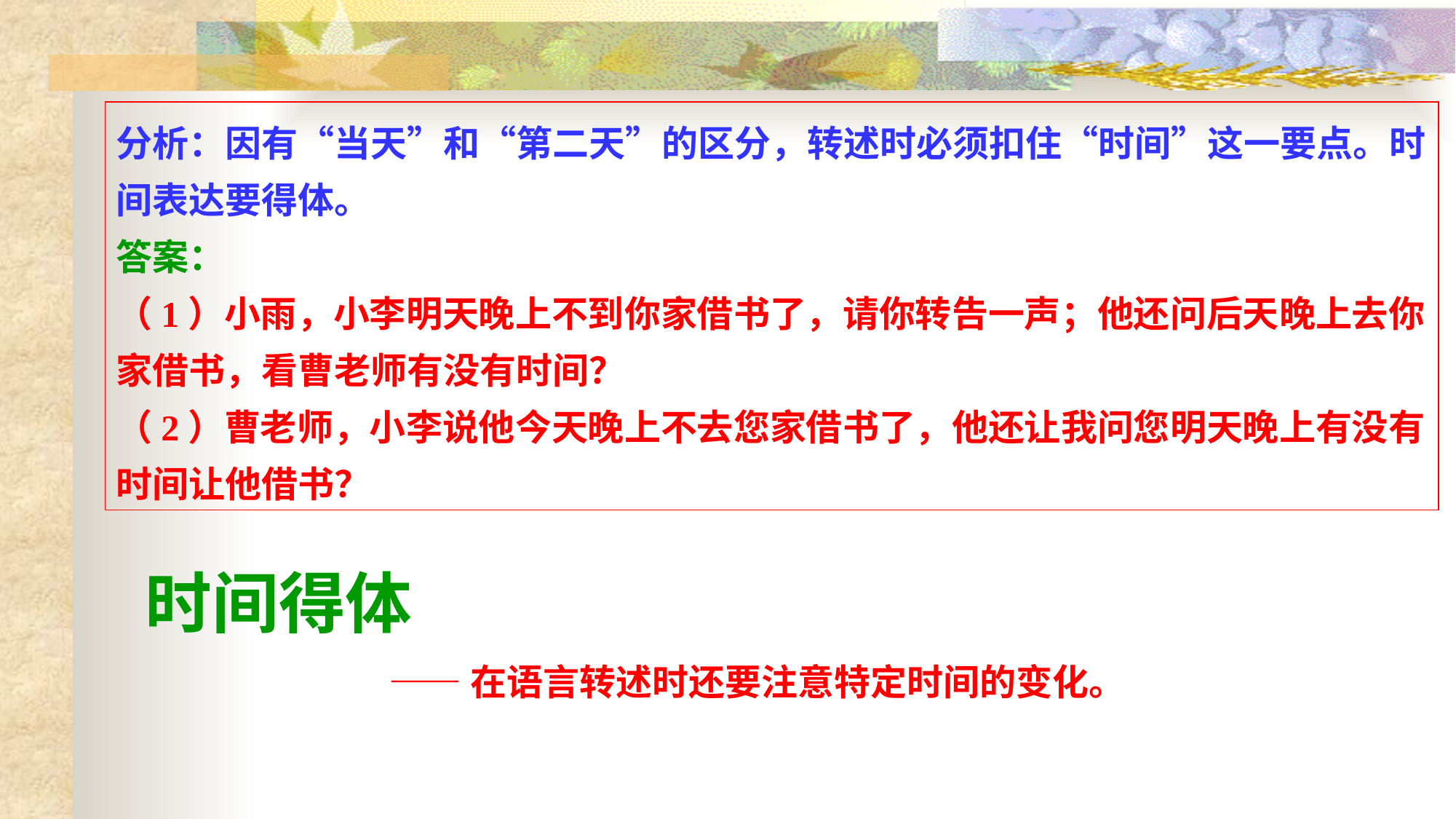

分析：因有“当天”和“第二天”的区分，转述时必须扣住“时间”这一要点。时间表达要得体。
答案：
（1）小雨，小李明天晚上不到你家借书了，请你转告一声；他还问后天晚上去你家借书，看曹老师有没有时间？
（2）曹老师，小李说他今天晚上不去您家借书了，他还让我问您明天晚上有没有时间让他借书？
时间得体
        ——在语言转述时还要注意特定时间的变化。